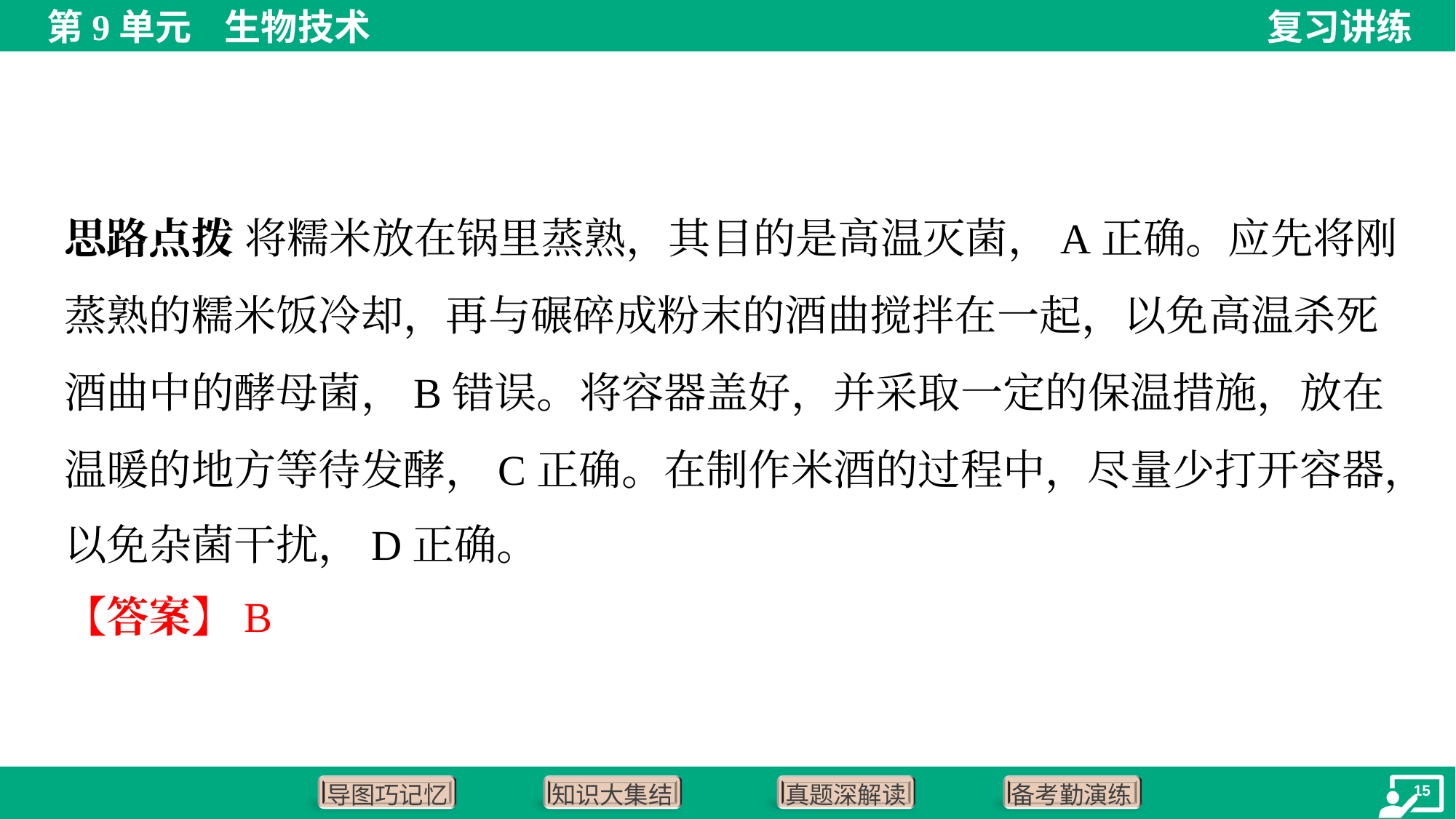

思路点拨 将糯米放在锅里蒸熟，其目的是高温灭菌，A正确。应先将刚
蒸熟的糯米饭冷却，再与碾碎成粉末的酒曲搅拌在一起，以免高温杀死
酒曲中的酵母菌，B错误。将容器盖好，并采取一定的保温措施，放在
温暖的地方等待发酵，C正确。在制作米酒的过程中，尽量少打开容器，
以免杂菌干扰，D正确。
【答案】B